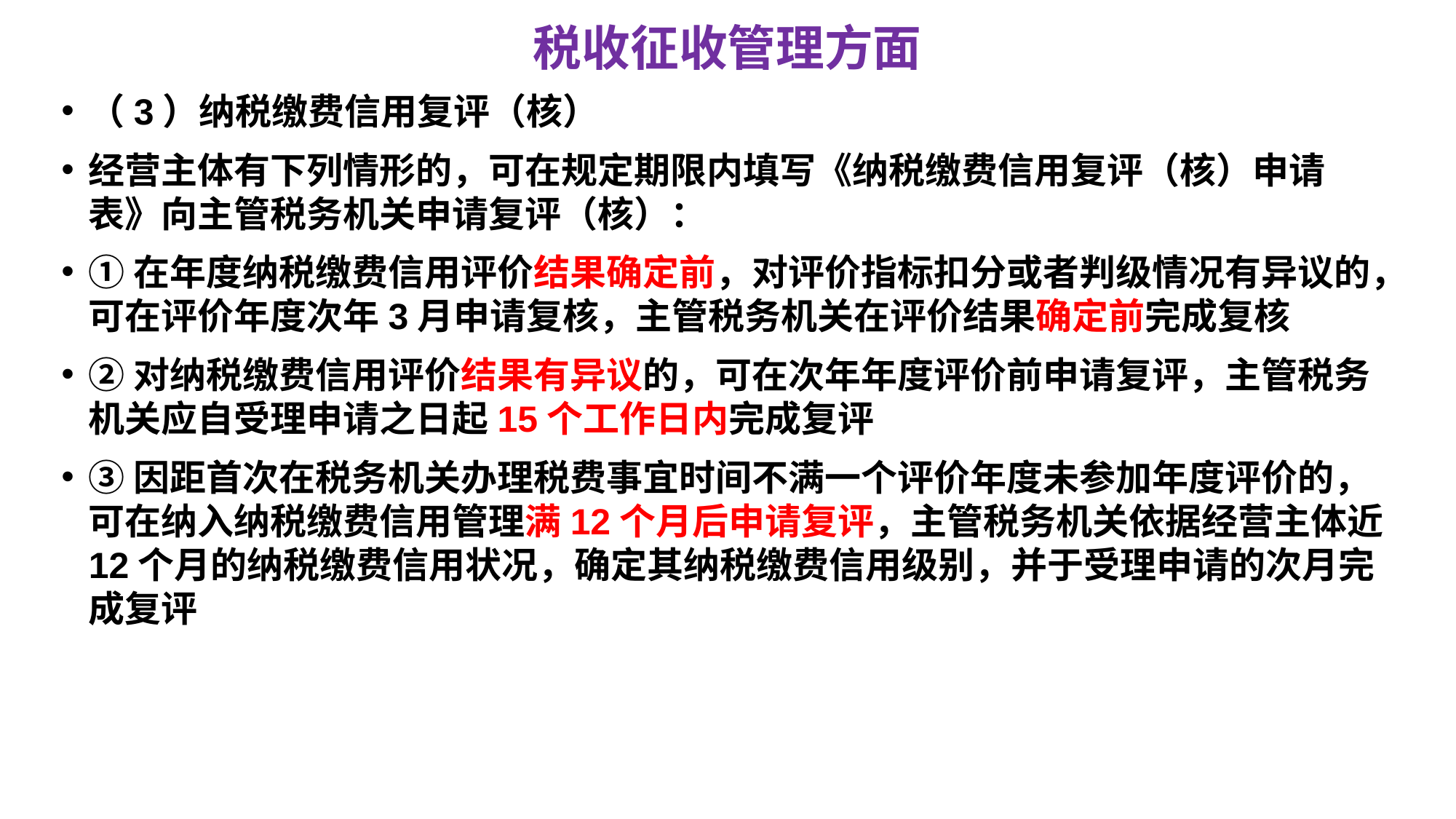

# 税收征收管理方面
（3）纳税缴费信用复评（核）
经营主体有下列情形的，可在规定期限内填写《纳税缴费信用复评（核）申请表》向主管税务机关申请复评（核）：
①在年度纳税缴费信用评价结果确定前，对评价指标扣分或者判级情况有异议的，可在评价年度次年3月申请复核，主管税务机关在评价结果确定前完成复核
②对纳税缴费信用评价结果有异议的，可在次年年度评价前申请复评，主管税务机关应自受理申请之日起15个工作日内完成复评
③因距首次在税务机关办理税费事宜时间不满一个评价年度未参加年度评价的，可在纳入纳税缴费信用管理满12个月后申请复评，主管税务机关依据经营主体近12个月的纳税缴费信用状况，确定其纳税缴费信用级别，并于受理申请的次月完成复评